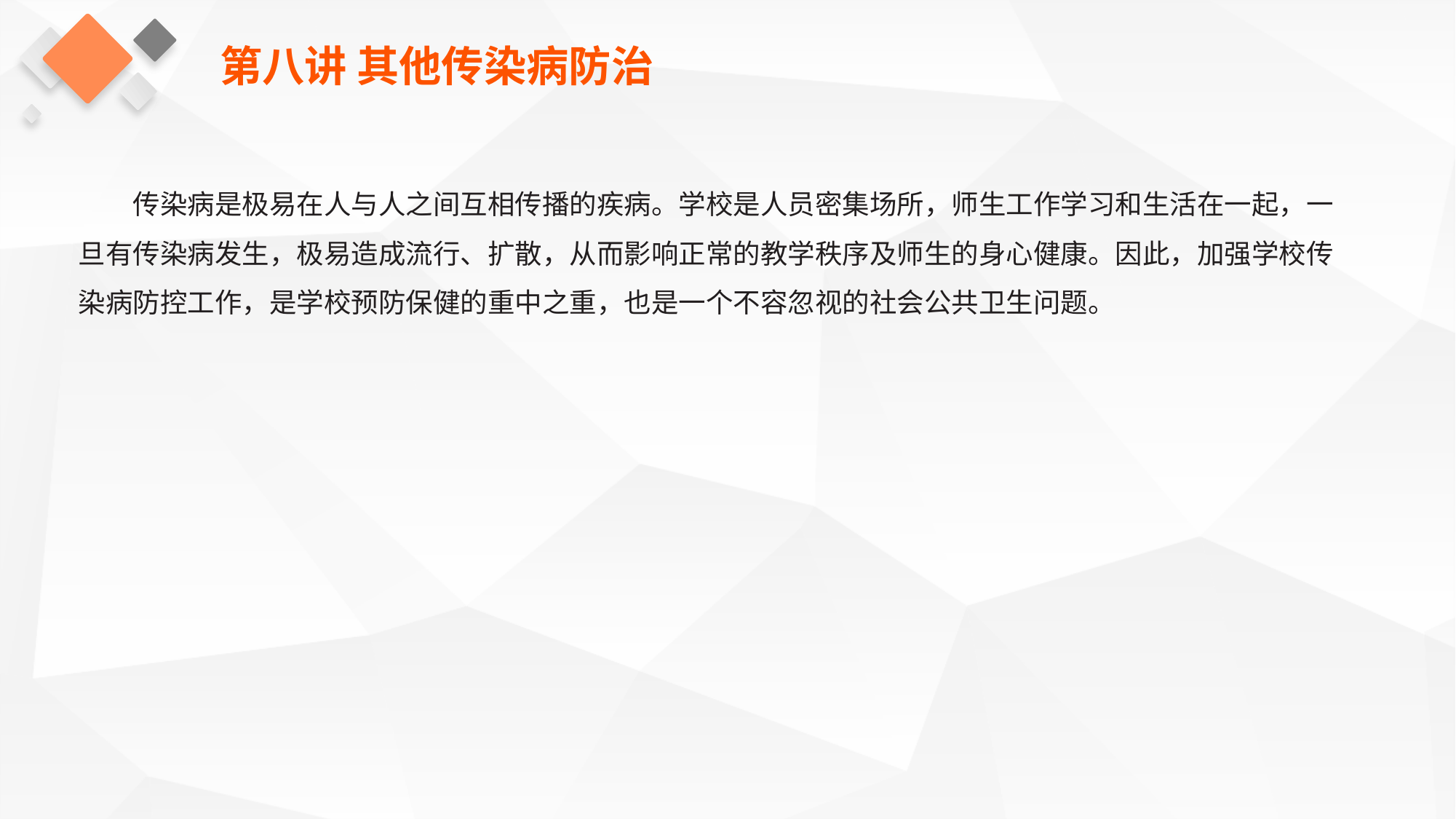

第八讲 其他传染病防治
传染病是极易在人与人之间互相传播的疾病。学校是人员密集场所，师生工作学习和生活在一起，一旦有传染病发生，极易造成流行、扩散，从而影响正常的教学秩序及师生的身心健康。因此，加强学校传染病防控工作，是学校预防保健的重中之重，也是一个不容忽视的社会公共卫生问题。